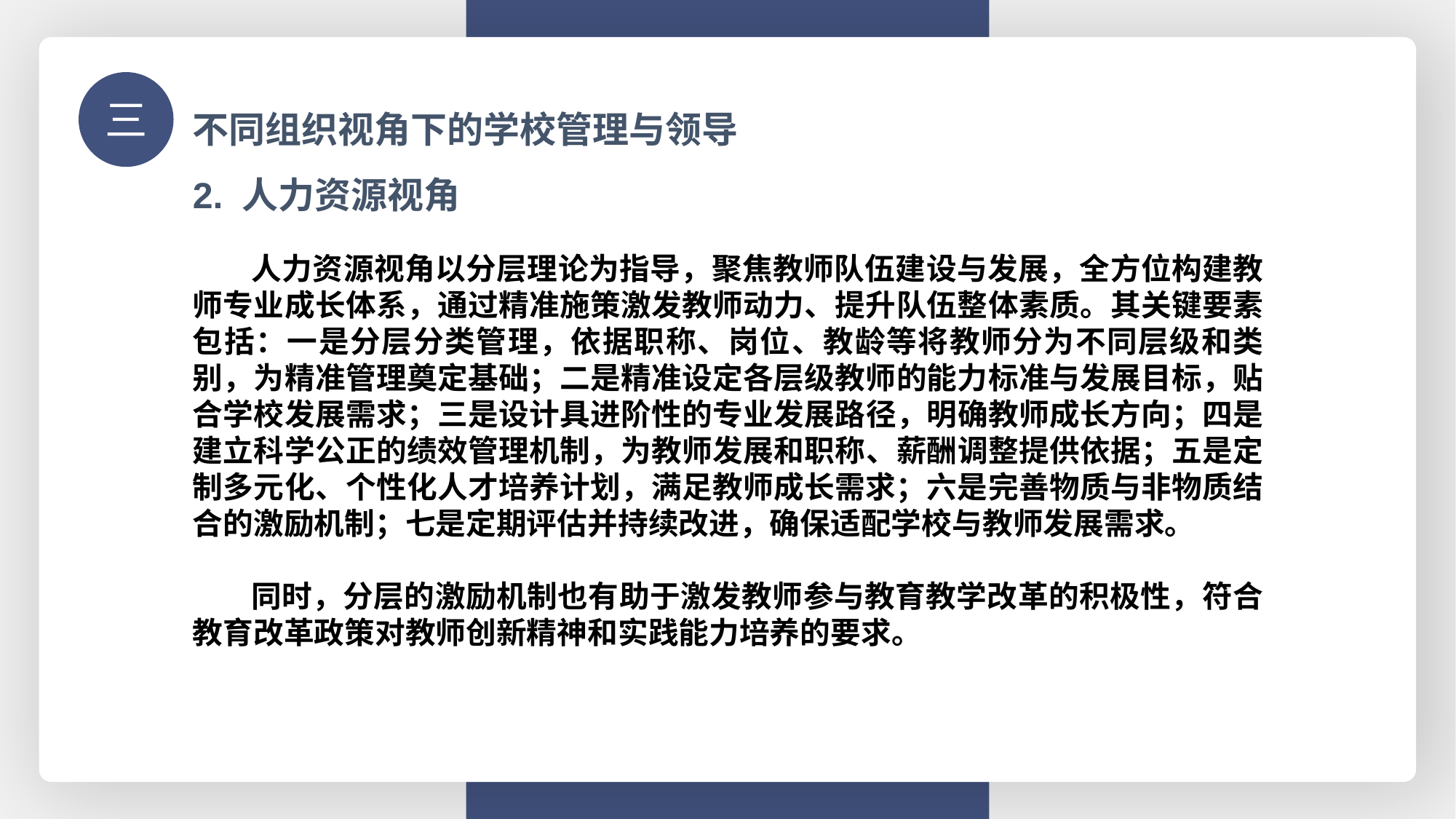

不同组织视角下的学校管理与领导

三
2. 人力资源视角
        人力资源视角以分层理论为指导，聚焦教师队伍建设与发展，全方位构建教师专业成长体系，通过精准施策激发教师动力、提升队伍整体素质。其关键要素包括：一是分层分类管理，依据职称、岗位、教龄等将教师分为不同层级和类别，为精准管理奠定基础；二是精准设定各层级教师的能力标准与发展目标，贴合学校发展需求；三是设计具进阶性的专业发展路径，明确教师成长方向；四是建立科学公正的绩效管理机制，为教师发展和职称、薪酬调整提供依据；五是定制多元化、个性化人才培养计划，满足教师成长需求；六是完善物质与非物质结合的激励机制；七是定期评估并持续改进，确保适配学校与教师发展需求。

       同时，分层的激励机制也有助于激发教师参与教育教学改革的积极性，符合教育改革政策对教师创新精神和实践能力培养的要求。